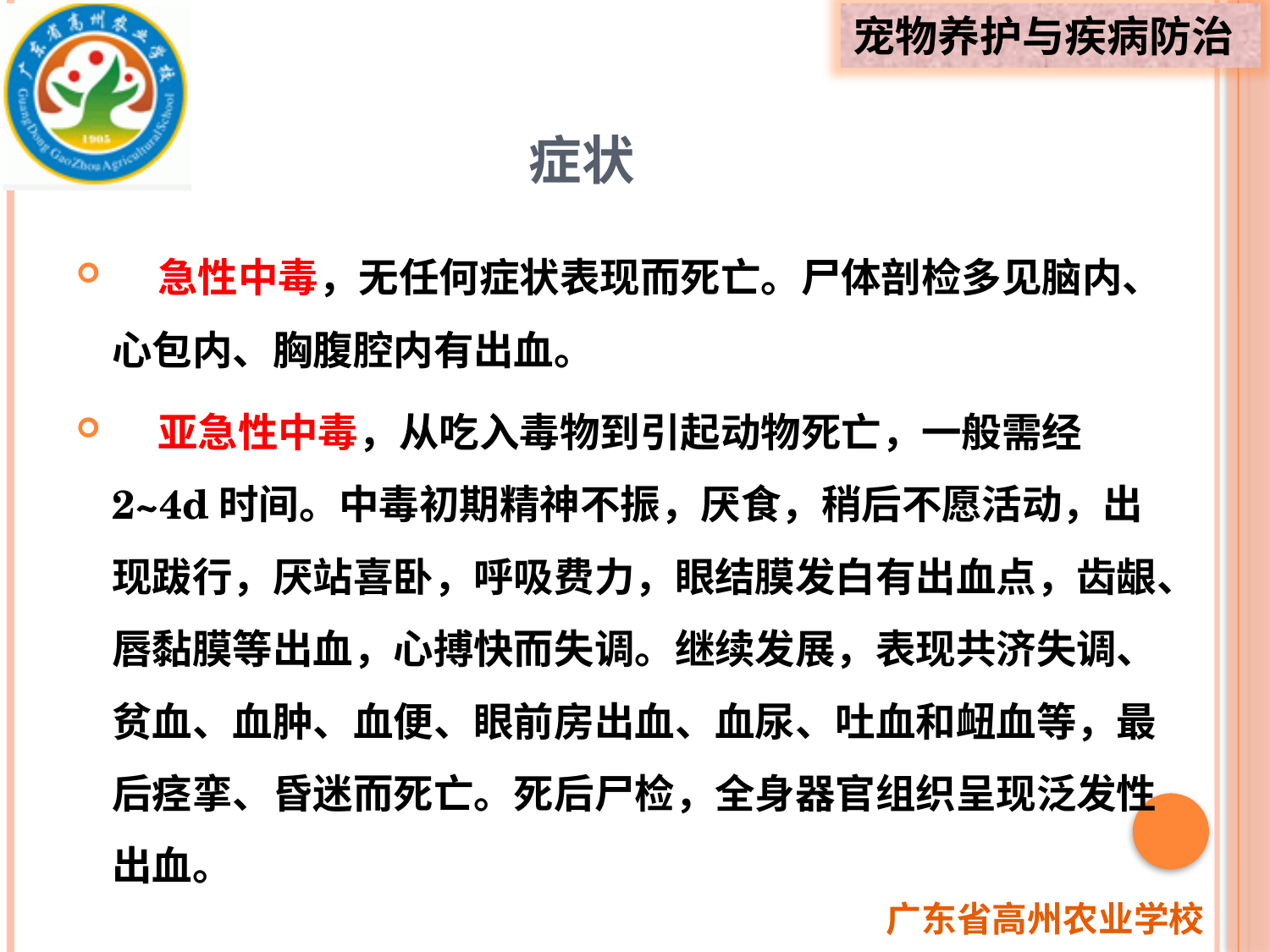

# 症状
    急性中毒，无任何症状表现而死亡。尸体剖检多见脑内、心包内、胸腹腔内有出血。
    亚急性中毒，从吃入毒物到引起动物死亡，一般需经2~4d时间。中毒初期精神不振，厌食，稍后不愿活动，出现跋行，厌站喜卧，呼吸费力，眼结膜发白有出血点，齿龈、唇黏膜等出血，心搏快而失调。继续发展，表现共济失调、贫血、血肿、血便、眼前房出血、血尿、吐血和衄血等，最后痉挛、昏迷而死亡。死后尸检，全身器官组织呈现泛发性出血。